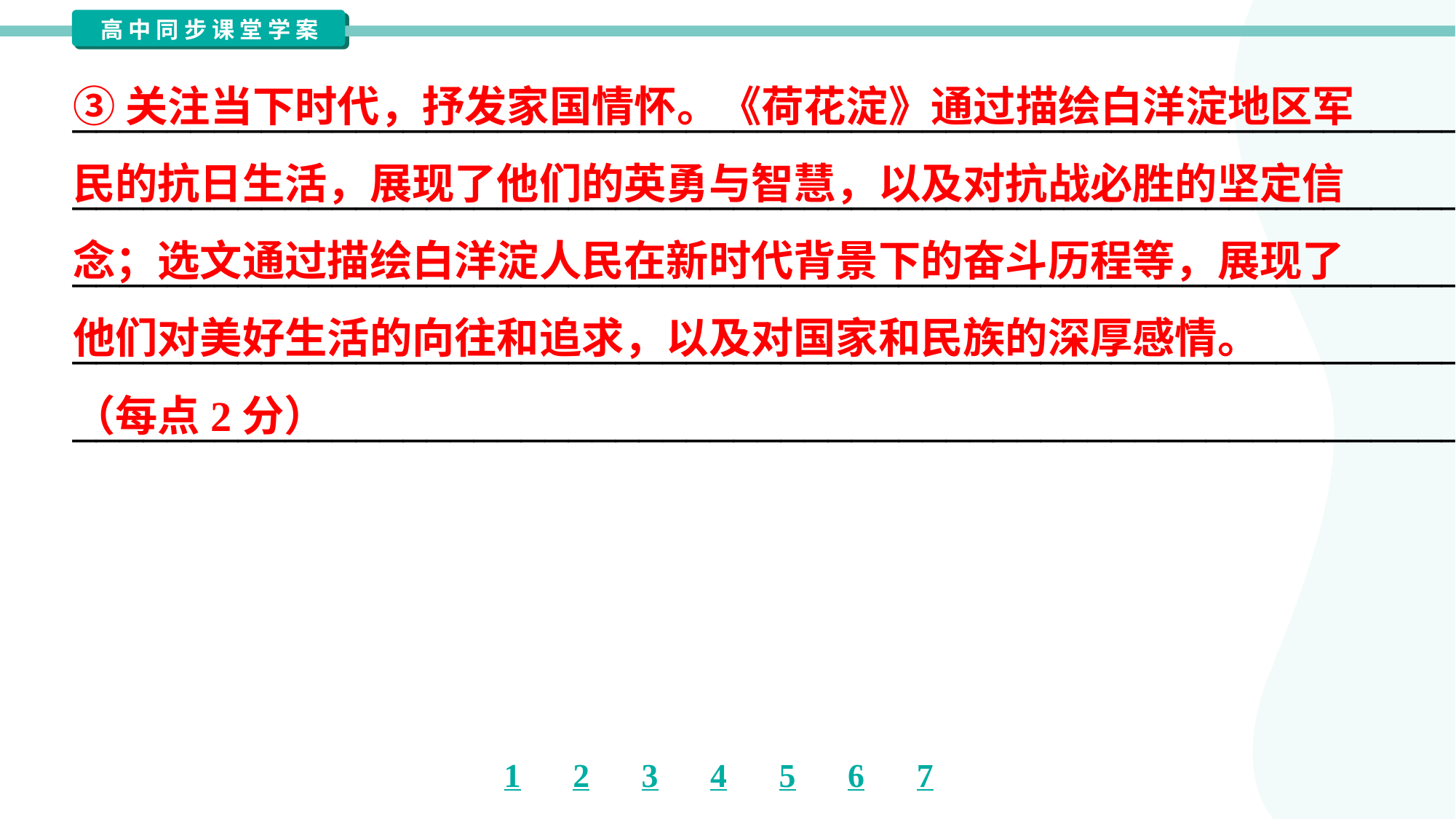

③关注当下时代，抒发家国情怀。《荷花淀》通过描绘白洋淀地区军
民的抗日生活，展现了他们的英勇与智慧，以及对抗战必胜的坚定信
念；选文通过描绘白洋淀人民在新时代背景下的奋斗历程等，展现了
他们对美好生活的向往和追求，以及对国家和民族的深厚感情。
（每点2分）
_____________________________________________________________
_____________________________________________________________
_____________________________________________________________
_____________________________________________________________
_____________________________________________________________